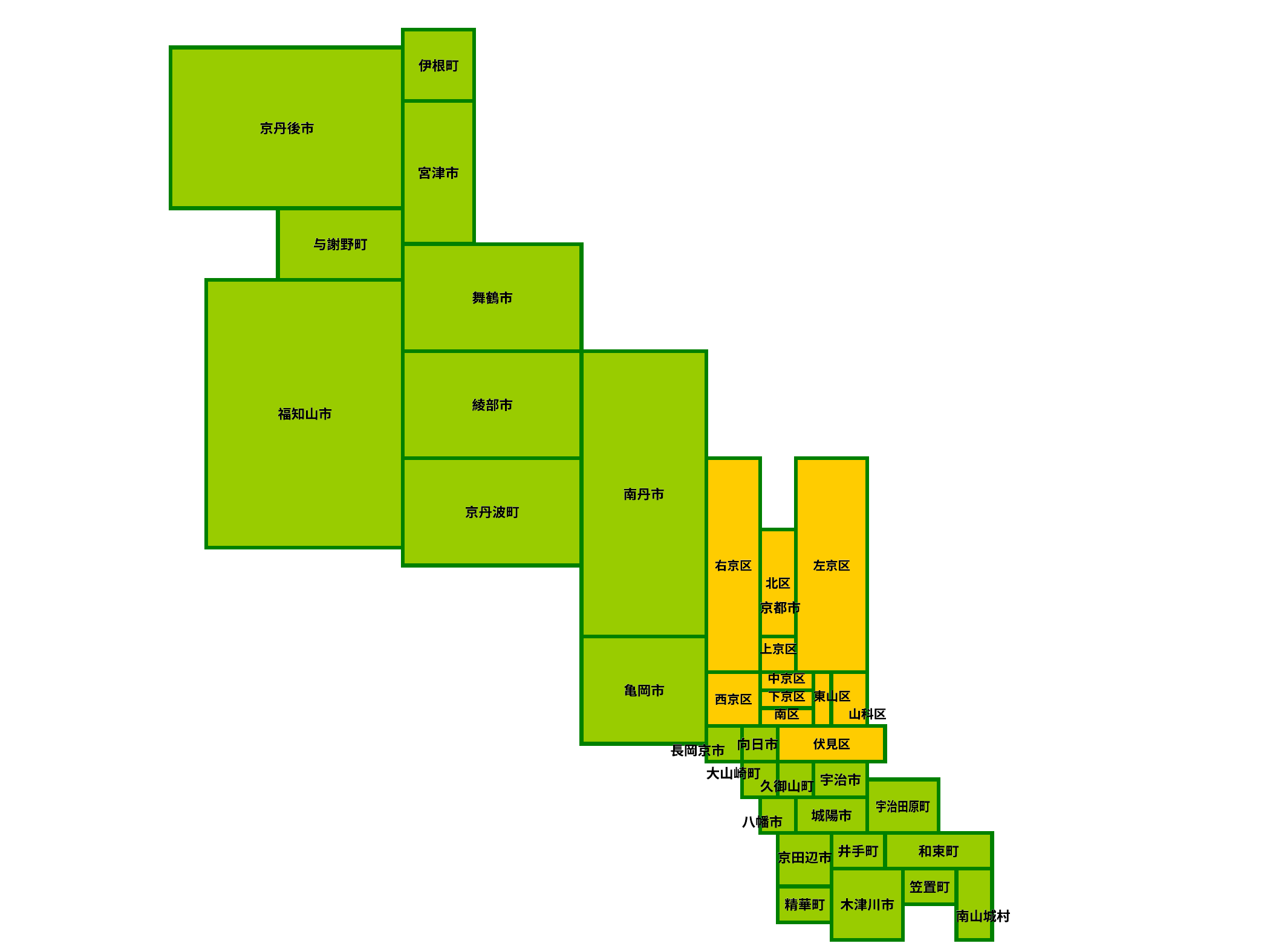

伊根町
伊根町
京丹後市
京丹後市
宮津市
宮津市
与謝野町
与謝野町
舞鶴市
舞鶴市
綾部市
綾部市
福知山市
福知山市
南丹市
南丹市
京丹波町
京丹波町
右京区
右京区
左京区
左京区
北区
北区
京都市
京都市
上京区
上京区
中京区
中京区
亀岡市
亀岡市
下京区
下京区
東山区
東山区
西京区
西京区
南区
南区
山科区
山科区
向日市
向日市
伏見区
伏見区
長岡京市
長岡京市
大山崎町
大山崎町
宇治市
宇治市
久御山町
久御山町
宇治田原町
宇治田原町
城陽市
城陽市
八幡市
八幡市
井手町
井手町
和束町
和束町
京田辺市
京田辺市
笠置町
笠置町
精華町
精華町
木津川市
木津川市
南山城村
南山城村